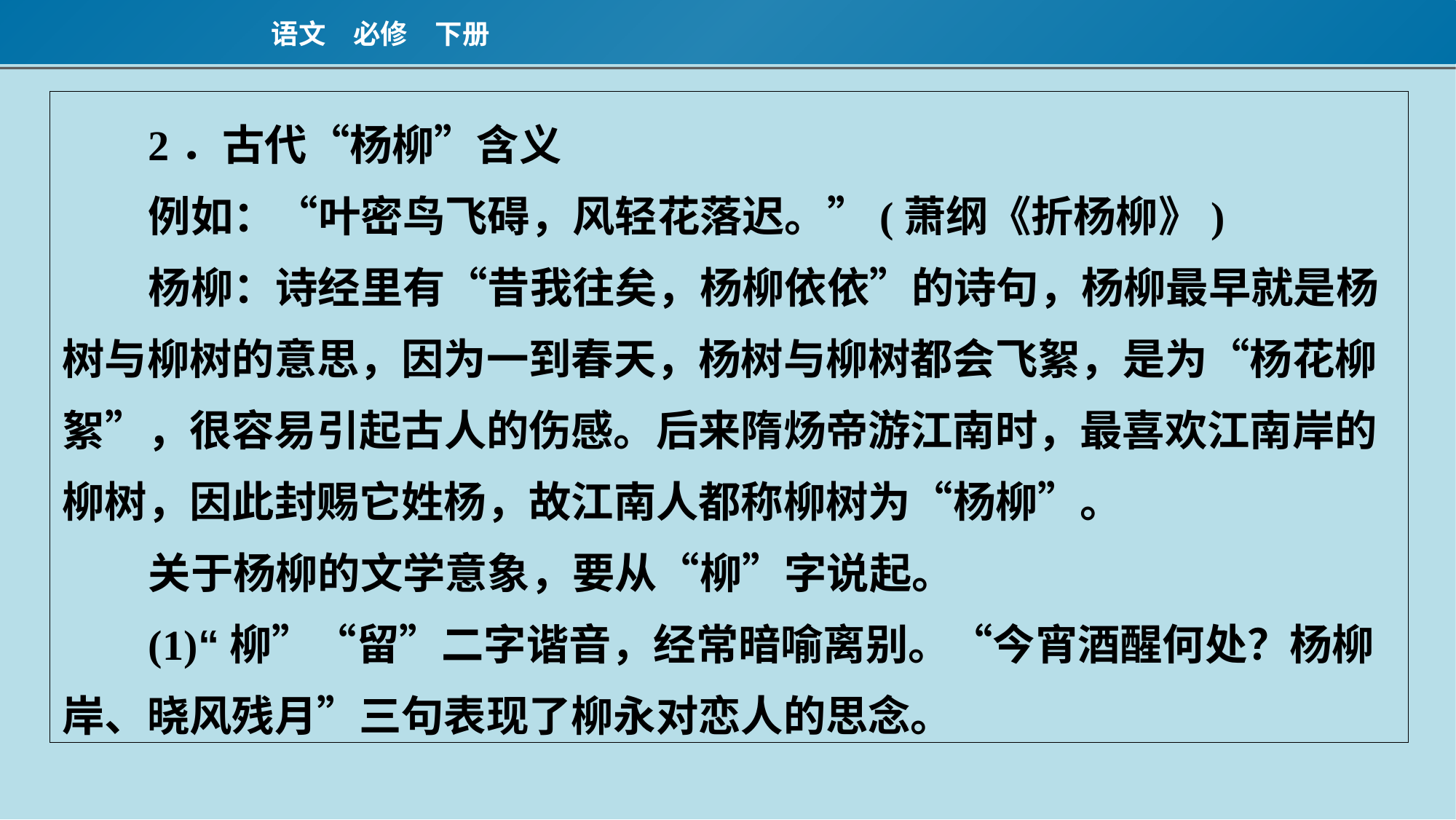

2．古代“杨柳”含义
例如：“叶密鸟飞碍，风轻花落迟。”(萧纲《折杨柳》)
杨柳：诗经里有“昔我往矣，杨柳依依”的诗句，杨柳最早就是杨树与柳树的意思，因为一到春天，杨树与柳树都会飞絮，是为“杨花柳絮”，很容易引起古人的伤感。后来隋炀帝游江南时，最喜欢江南岸的柳树，因此封赐它姓杨，故江南人都称柳树为“杨柳”。
关于杨柳的文学意象，要从“柳”字说起。
(1)“柳”“留”二字谐音，经常暗喻离别。“今宵酒醒何处？杨柳岸、晓风残月”三句表现了柳永对恋人的思念。